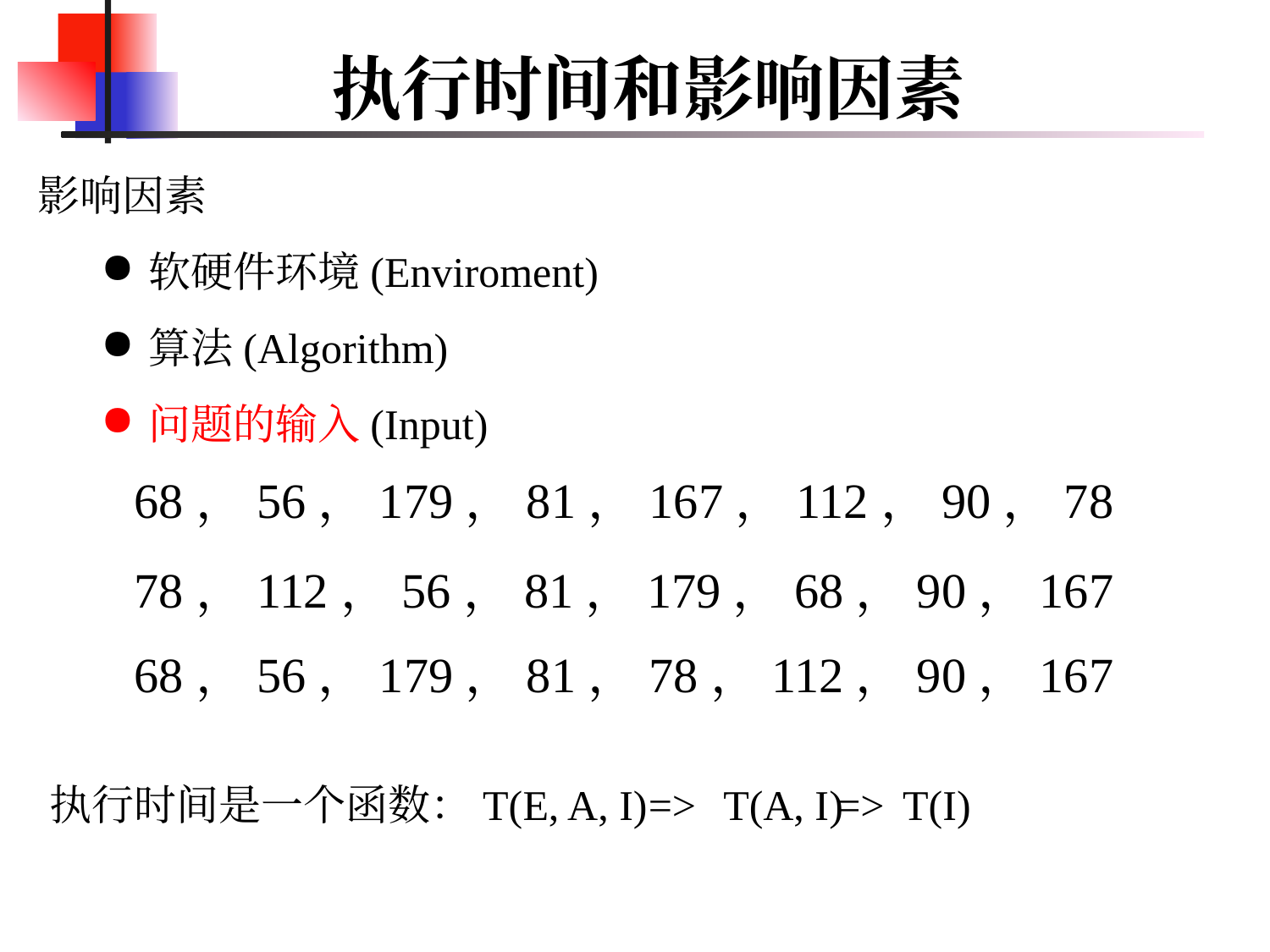

# 执行时间和影响因素
影响因素
软硬件环境(Enviroment)
算法(Algorithm)
问题的输入(Input)
68，56，179，81，167，112，90，78
78，112，56，81，179，68，90，167
68，56，179，81，78，112，90，167
执行时间是一个函数：T(E, A, I)
=>
T(A, I)
=>
T(I)